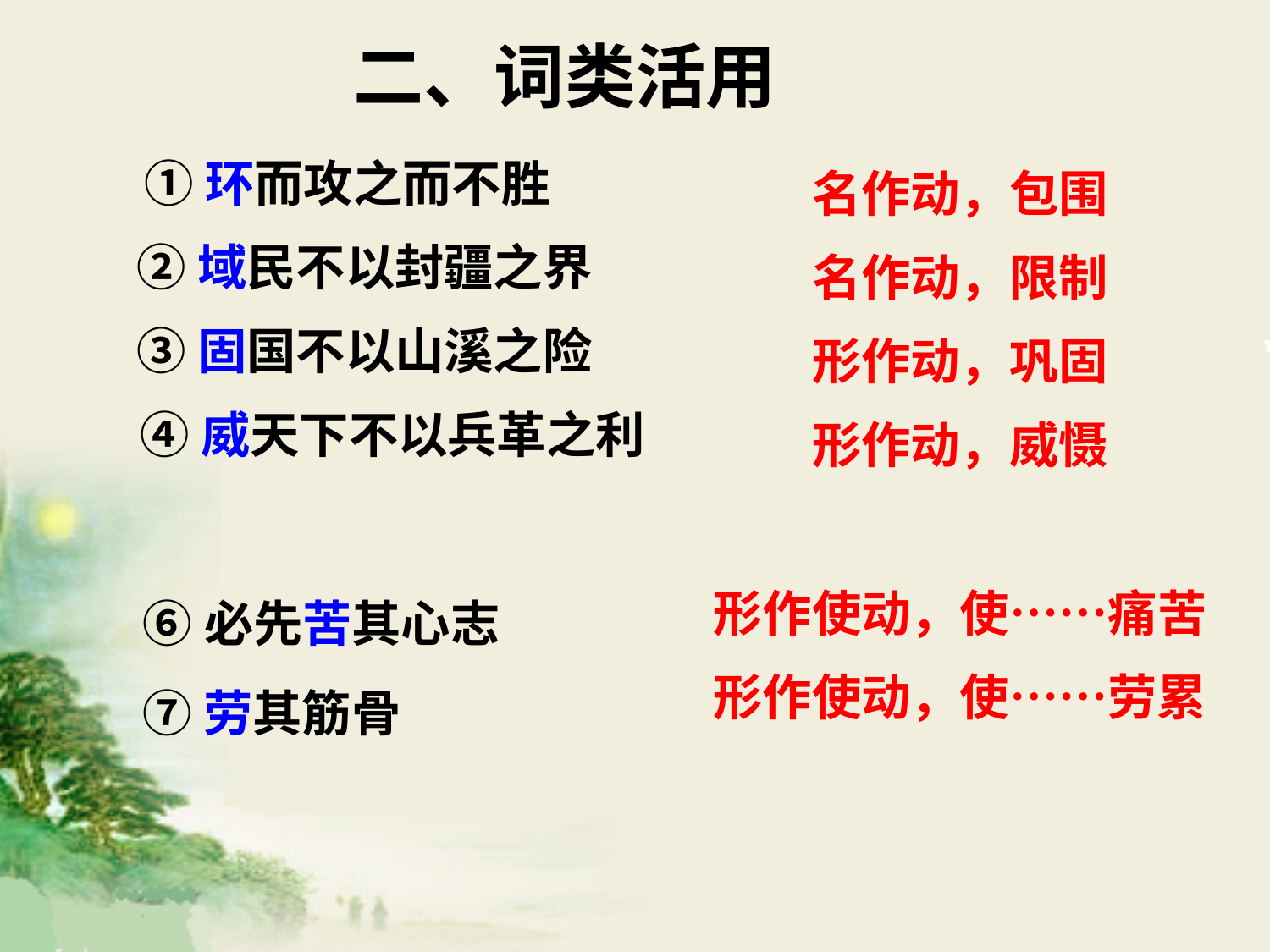

二、词类活用
①环而攻之而不胜
   ②域民不以封疆之界
   ③固国不以山溪之险
        ④威天下不以兵革之利

名作动，包围
名作动，限制
形作动，巩固
形作动，威慑

形作使动，使……痛苦
形作使动，使……劳累
⑥必先苦其心志
⑦劳其筋骨